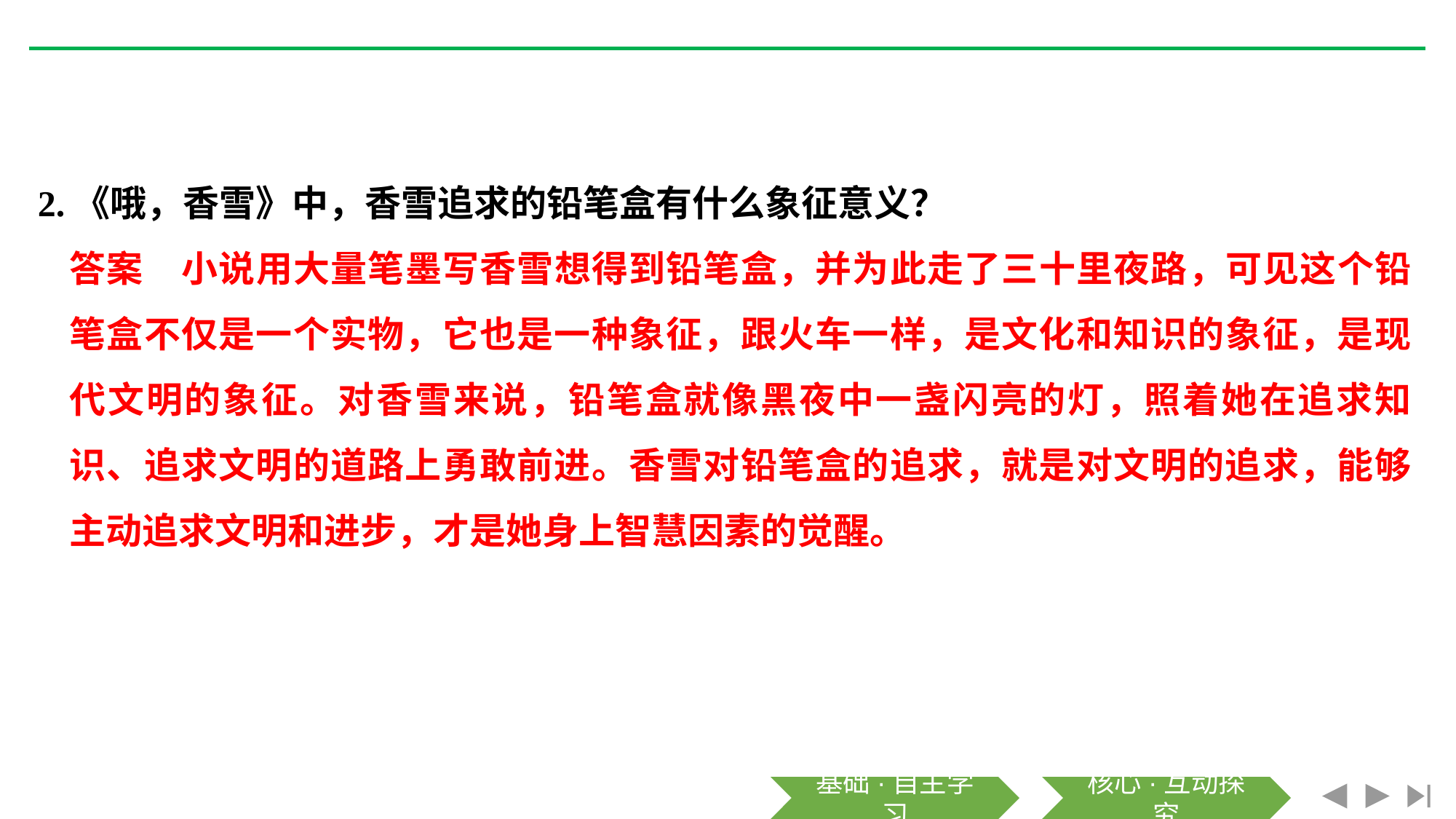

2.《哦，香雪》中，香雪追求的铅笔盒有什么象征意义？
答案　小说用大量笔墨写香雪想得到铅笔盒，并为此走了三十里夜路，可见这个铅笔盒不仅是一个实物，它也是一种象征，跟火车一样，是文化和知识的象征，是现代文明的象征。对香雪来说，铅笔盒就像黑夜中一盏闪亮的灯，照着她在追求知识、追求文明的道路上勇敢前进。香雪对铅笔盒的追求，就是对文明的追求，能够主动追求文明和进步，才是她身上智慧因素的觉醒。